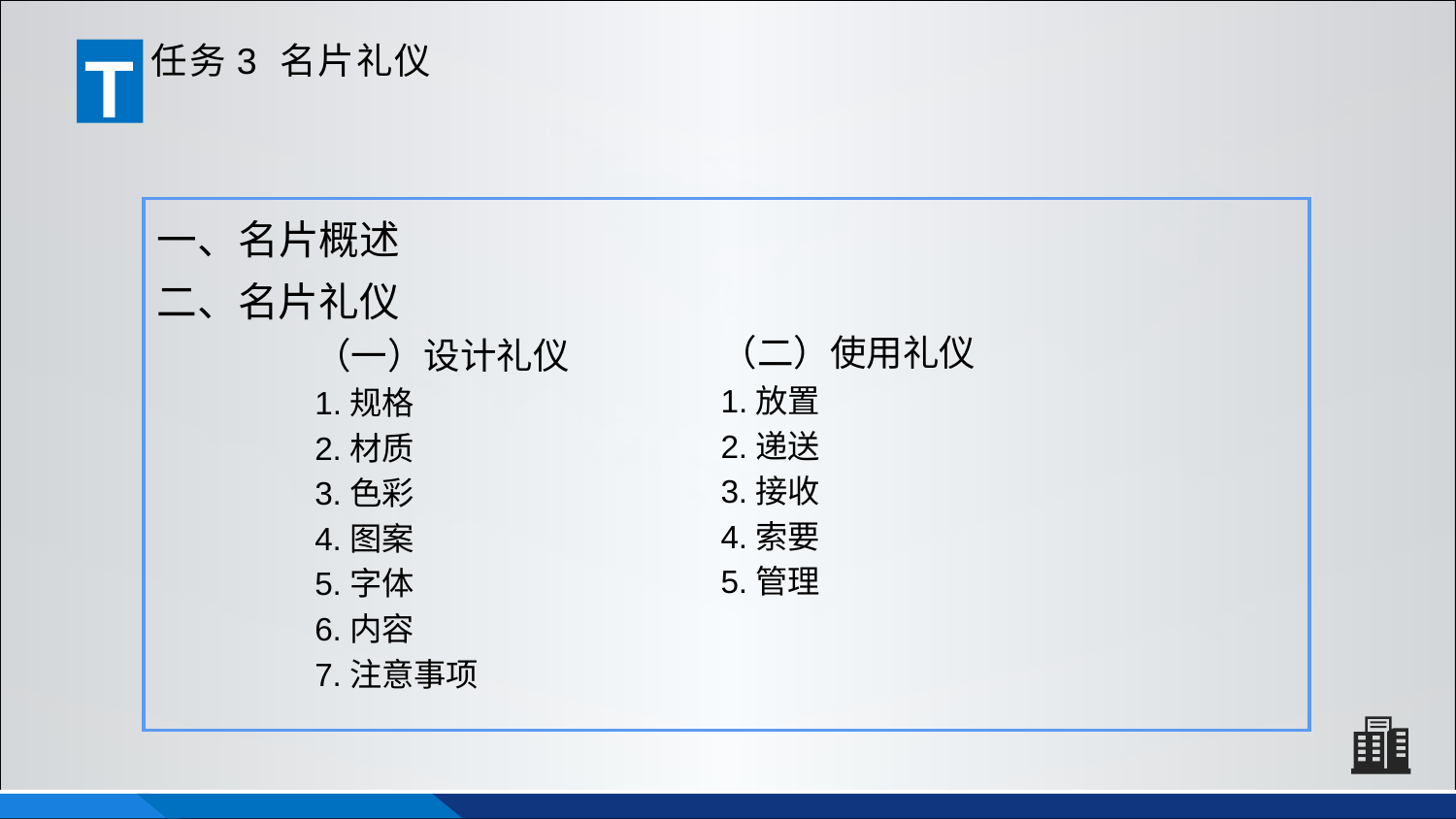

T
任务3 名片礼仪

一、名片概述
二、名片礼仪
（二）使用礼仪
1.放置
2.递送
3.接收
4.索要
5.管理
（一）设计礼仪
1.规格
2.材质
3.色彩
4.图案
5.字体
6.内容
7.注意事项